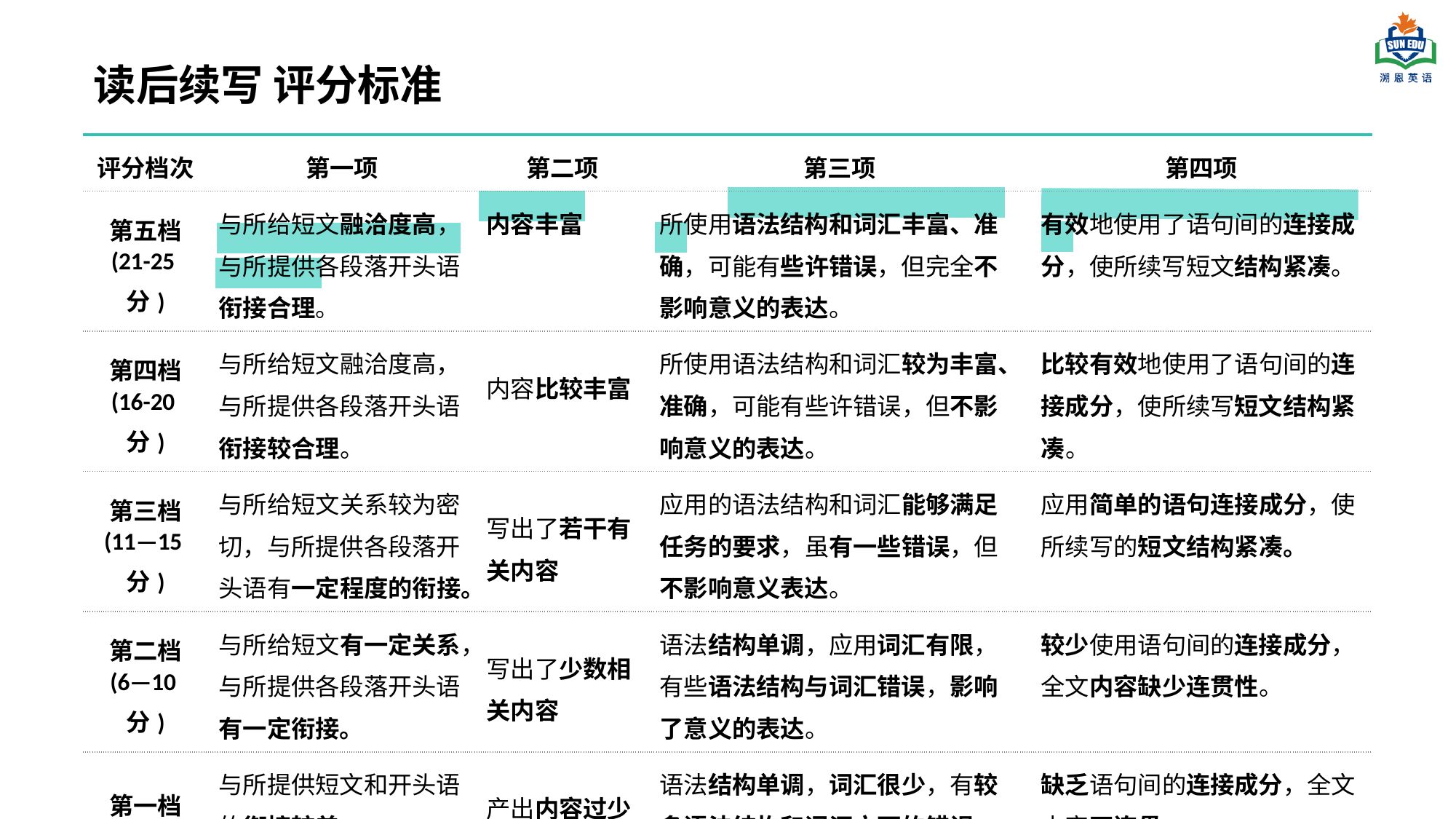

读后续写 评分标准
| 评分档次 | 第一项 | 第二项 | 第三项 | 第四项 |
| --- | --- | --- | --- | --- |
| 第五档 (21-25分) | 与所给短文融洽度高，与所提供各段落开头语衔接合理。 | 内容丰富 | 所使用语法结构和词汇丰富、准确，可能有些许错误，但完全不影响意义的表达。 | 有效地使用了语句间的连接成分，使所续写短文结构紧凑。 |
| 第四档 (16-20分) | 与所给短文融洽度高，与所提供各段落开头语衔接较合理。 | 内容比较丰富 | 所使用语法结构和词汇较为丰富、准确，可能有些许错误，但不影响意义的表达。 | 比较有效地使用了语句间的连接成分，使所续写短文结构紧凑。 |
| 第三档 (11—15分) | 与所给短文关系较为密切，与所提供各段落开头语有一定程度的衔接。 | 写出了若干有关内容 | 应用的语法结构和词汇能够满足任务的要求，虽有一些错误，但不影响意义表达。 | 应用简单的语句连接成分，使所续写的短文结构紧凑。 |
| 第二档 (6—10分) | 与所给短文有一定关系，与所提供各段落开头语有一定衔接。 | 写出了少数相关内容 | 语法结构单调，应用词汇有限，有些语法结构与词汇错误，影响了意义的表达。 | 较少使用语句间的连接成分，全文内容缺少连贯性。 |
| 第一档 (1-5分) | 与所提供短文和开头语的衔接较差。 | 产出内容过少 | 语法结构单调，词汇很少，有较多语法结构和词汇方面的错误，严重影响了意义的表达。 | 缺乏语句间的连接成分，全文内容不连贯 |